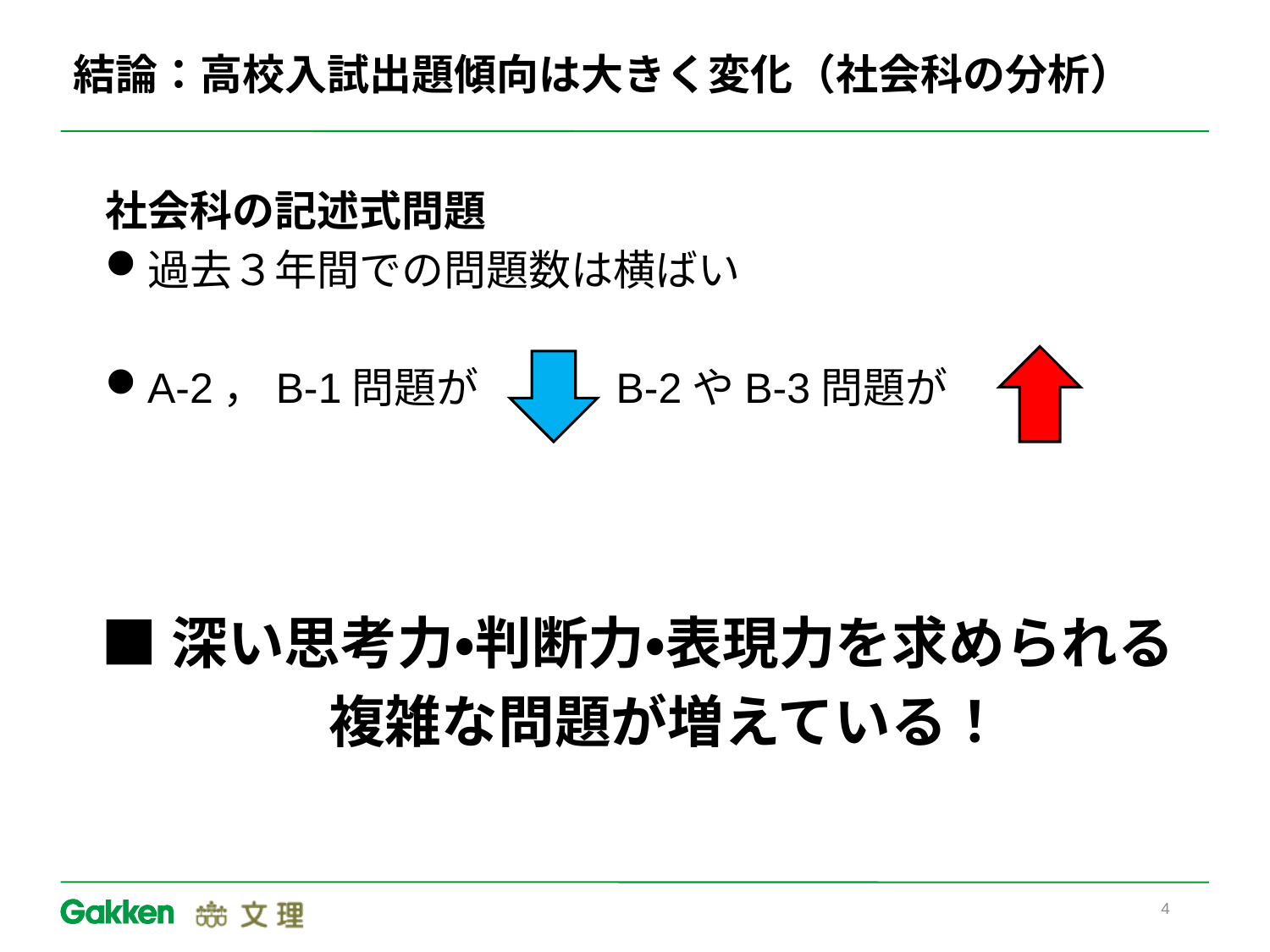

# 結論：高校入試出題傾向は大きく変化（社会科の分析）
社会科の記述式問題
過去３年間での問題数は横ばい

A‐2，B‐1問題が　　　B‐2やB‐3問題が

■深い思考力・判断力・表現力を求められる
　複雑な問題が増えている！
4